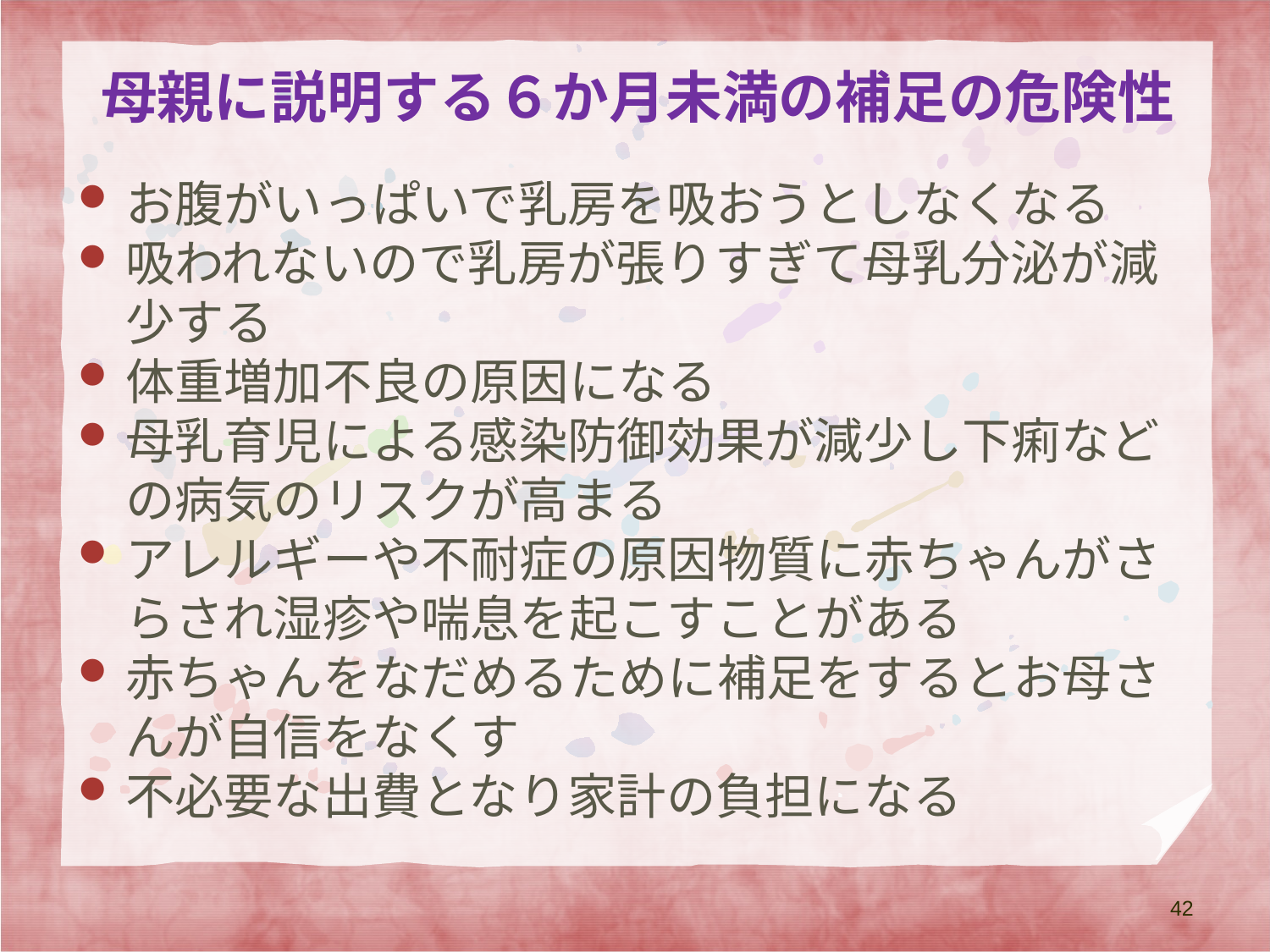

# 母親に説明する６か月未満の補足の危険性
お腹がいっぱいで乳房を吸おうとしなくなる
吸われないので乳房が張りすぎて母乳分泌が減少する
体重増加不良の原因になる
母乳育児による感染防御効果が減少し下痢などの病気のリスクが高まる
アレルギーや不耐症の原因物質に赤ちゃんがさらされ湿疹や喘息を起こすことがある
赤ちゃんをなだめるために補足をするとお母さんが自信をなくす
不必要な出費となり家計の負担になる

42